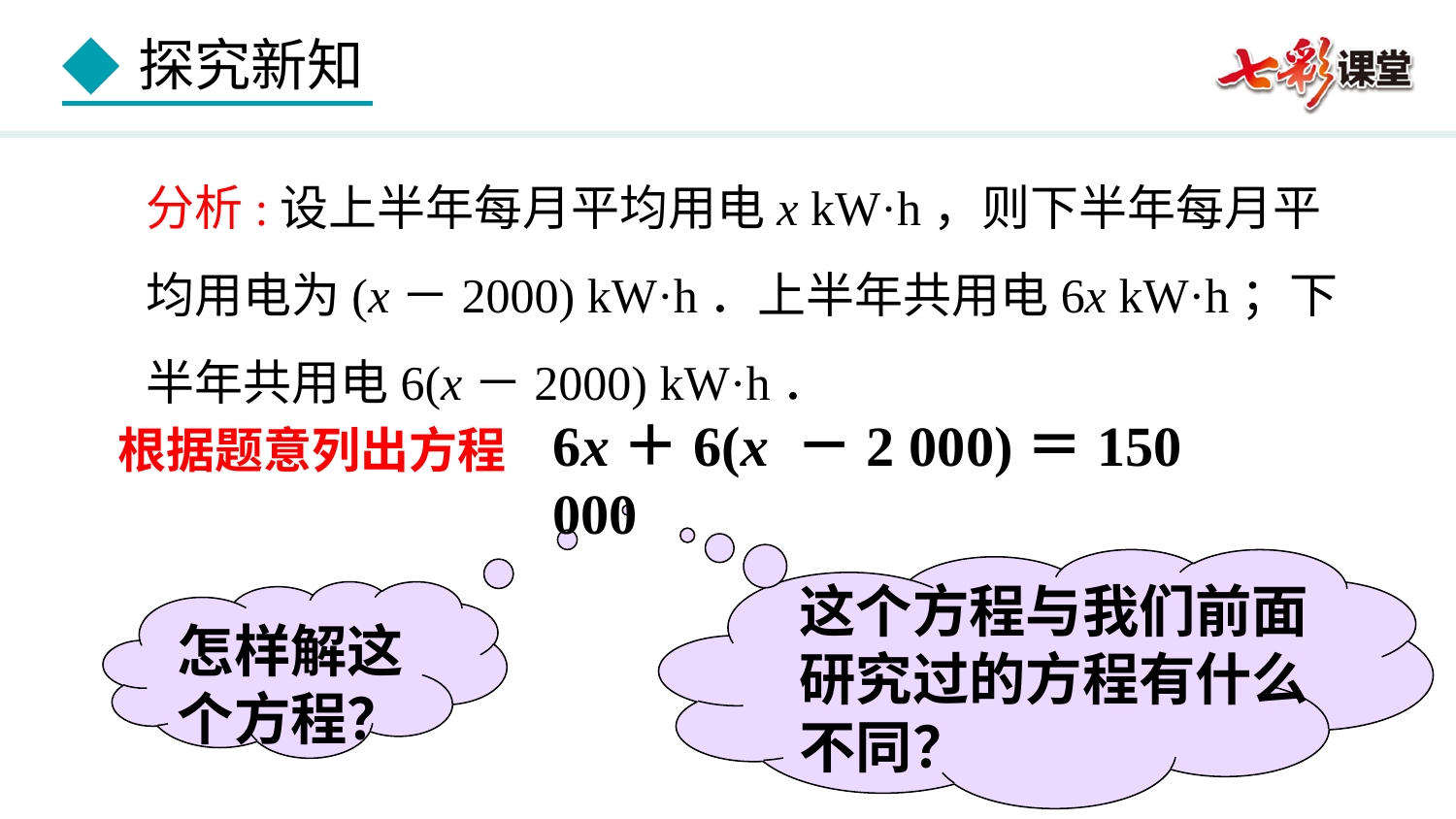

分析:设上半年每月平均用电x kW·h，则下半年每月平均用电为(x－2000) kW·h．上半年共用电6x kW·h；下半年共用电6(x－2000) kW·h．
6x＋6(x －2 000)＝150 000
根据题意列出方程

这个方程与我们前面
研究过的方程有什么
不同？
怎样解这个方程？